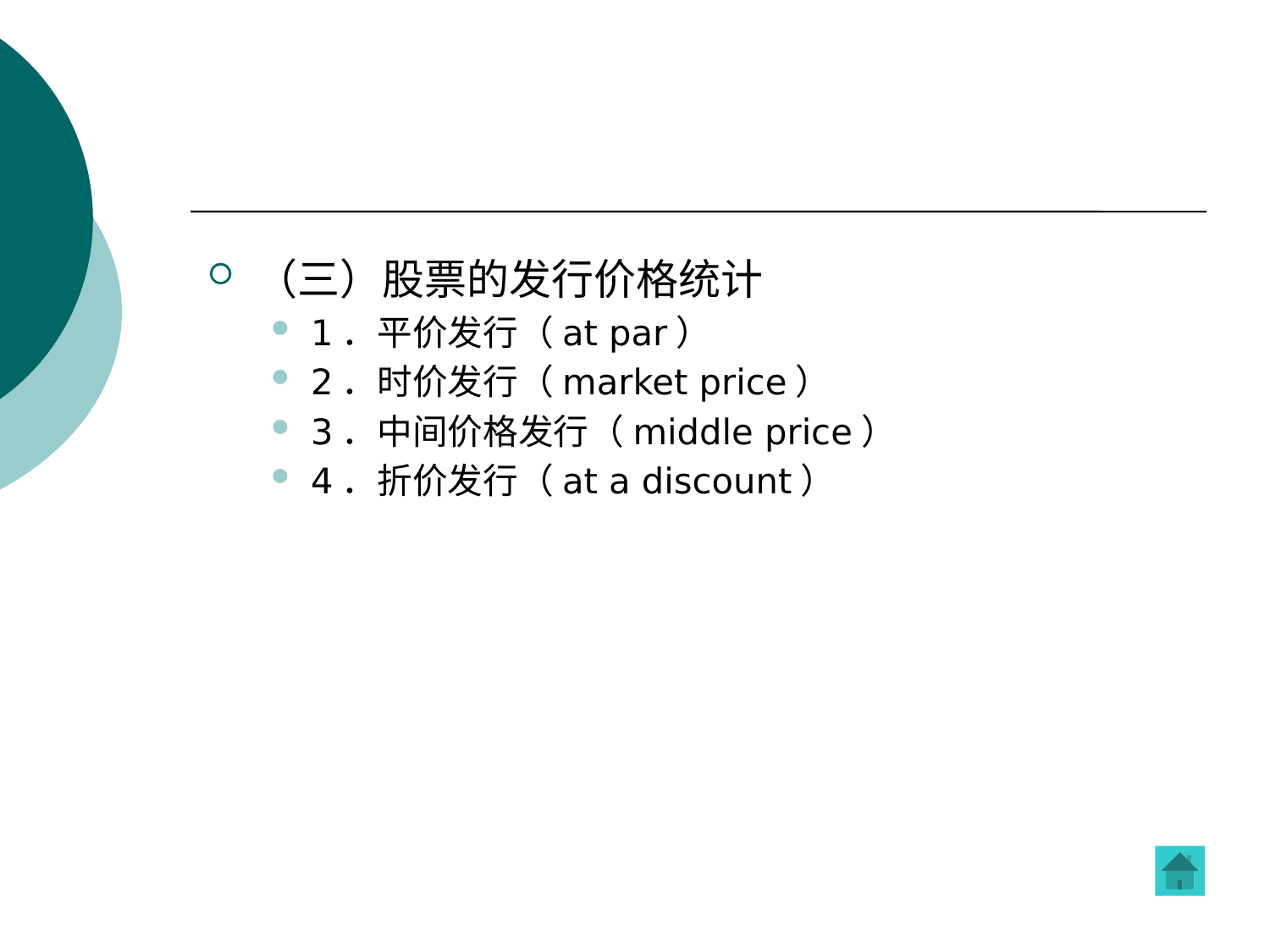

#
（三）股票的发行价格统计
1．平价发行（at par）
2．时价发行（market price）
3．中间价格发行（middle price）
4．折价发行（at a discount）